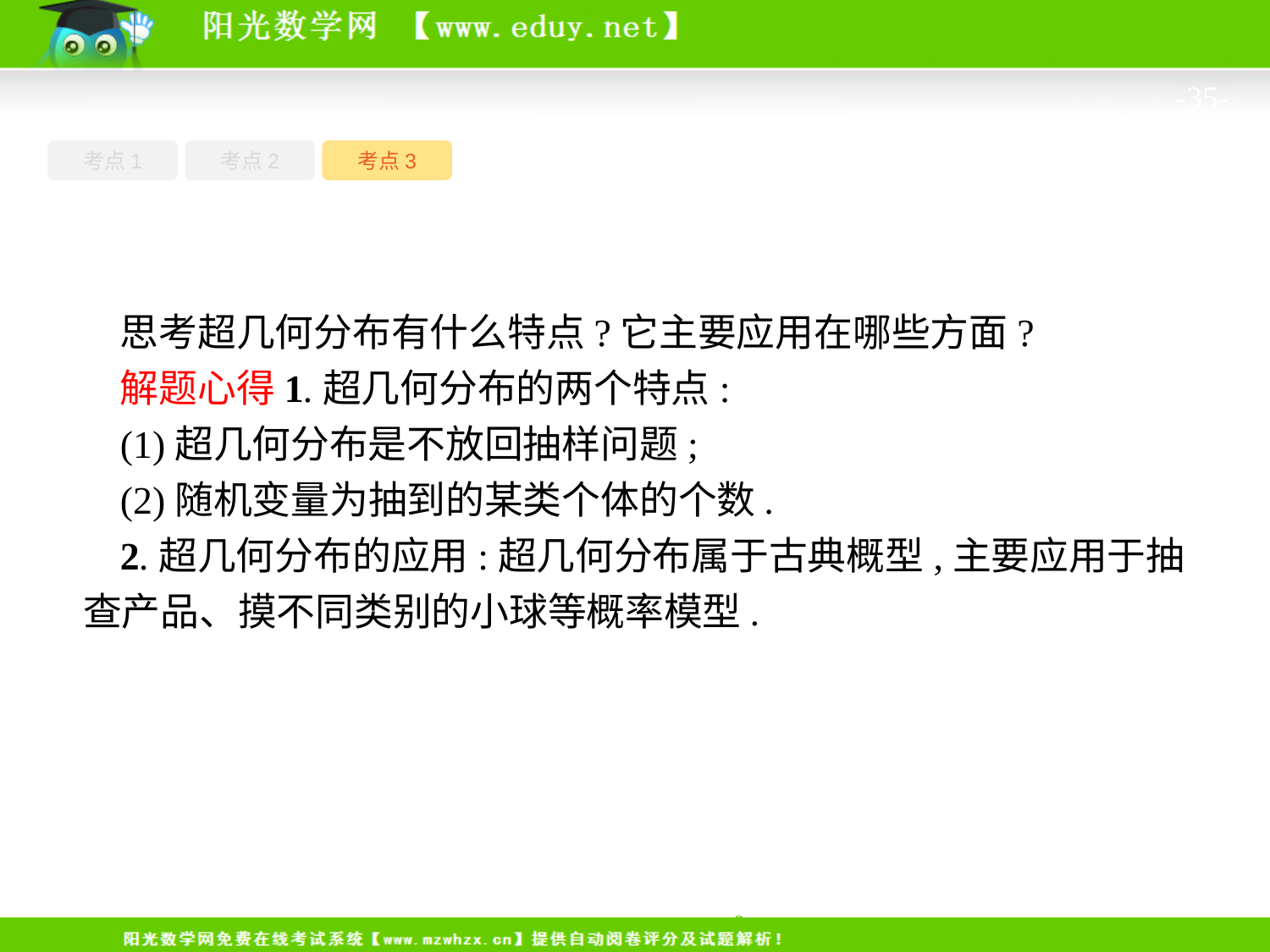

-35-
考点1
考点3
考点2
思考超几何分布有什么特点?它主要应用在哪些方面?
解题心得1.超几何分布的两个特点:
(1)超几何分布是不放回抽样问题;
(2)随机变量为抽到的某类个体的个数.
2.超几何分布的应用:超几何分布属于古典概型,主要应用于抽查产品、摸不同类别的小球等概率模型.